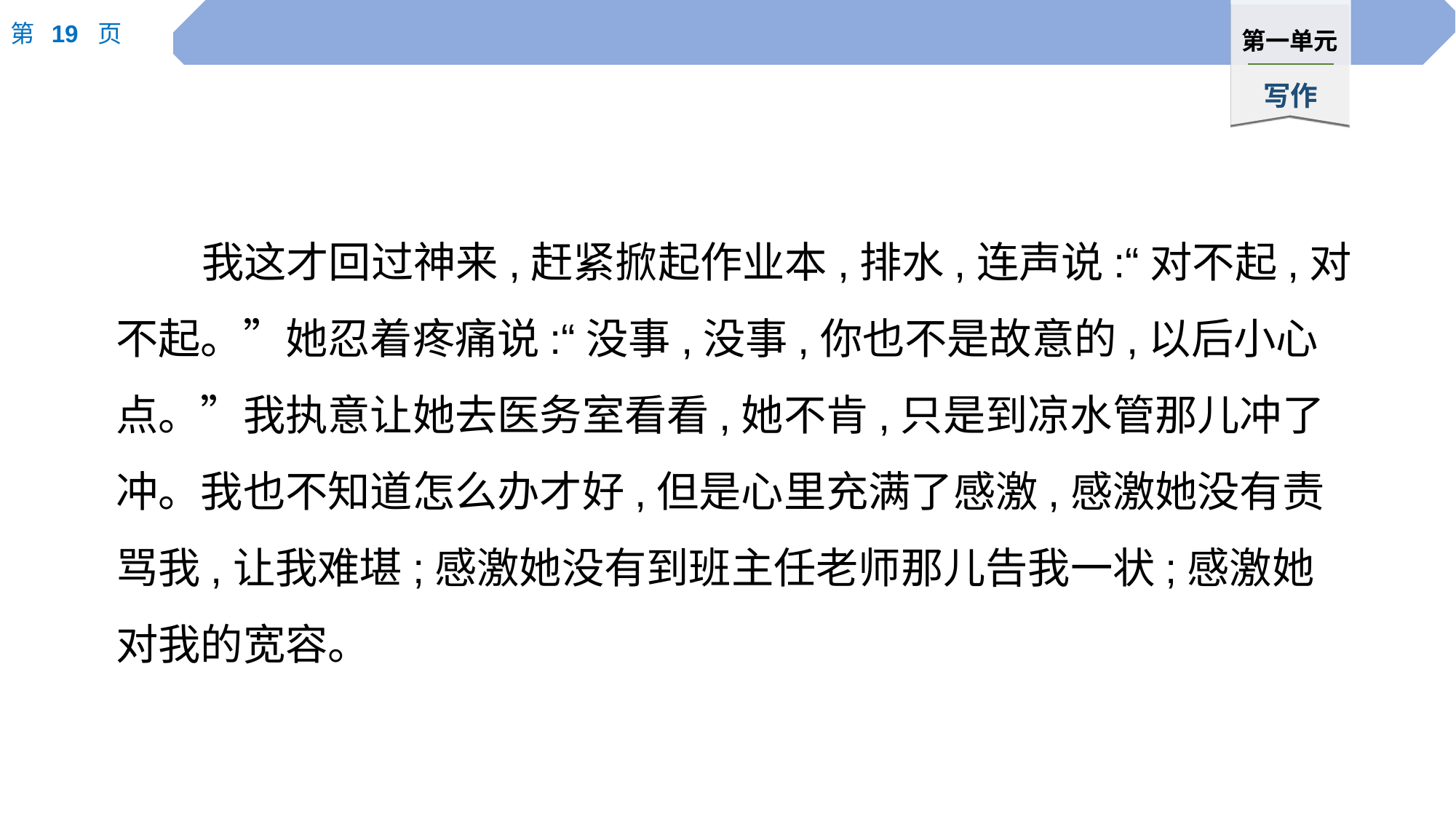

我这才回过神来,赶紧掀起作业本,排水,连声说:“对不起,对不起。”她忍着疼痛说:“没事,没事,你也不是故意的,以后小心点。”我执意让她去医务室看看,她不肯,只是到凉水管那儿冲了冲。我也不知道怎么办才好,但是心里充满了感激,感激她没有责骂我,让我难堪;感激她没有到班主任老师那儿告我一状;感激她对我的宽容。